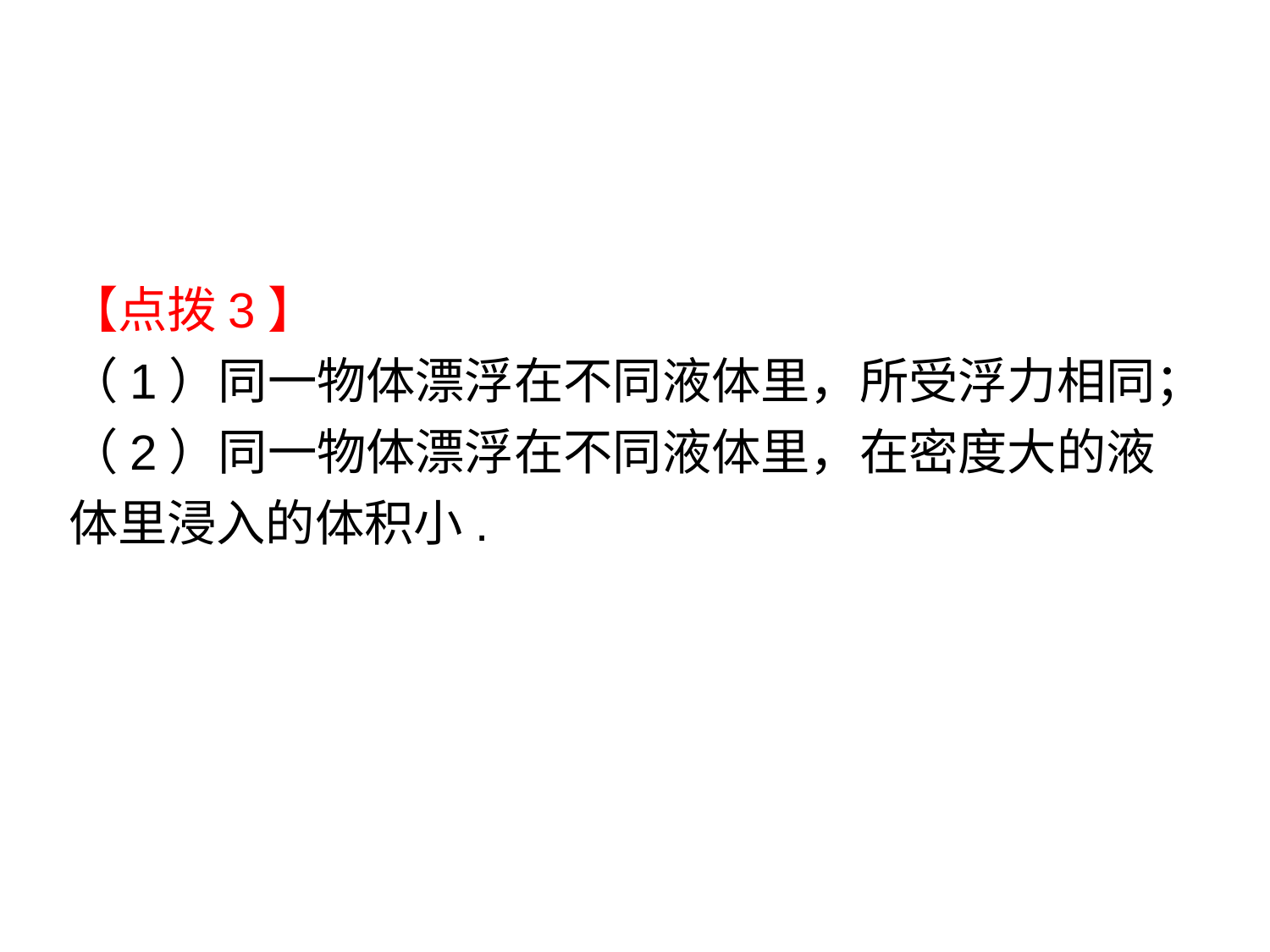

【点拨3】
（1）同一物体漂浮在不同液体里，所受浮力相同；（2）同一物体漂浮在不同液体里，在密度大的液体里浸入的体积小.